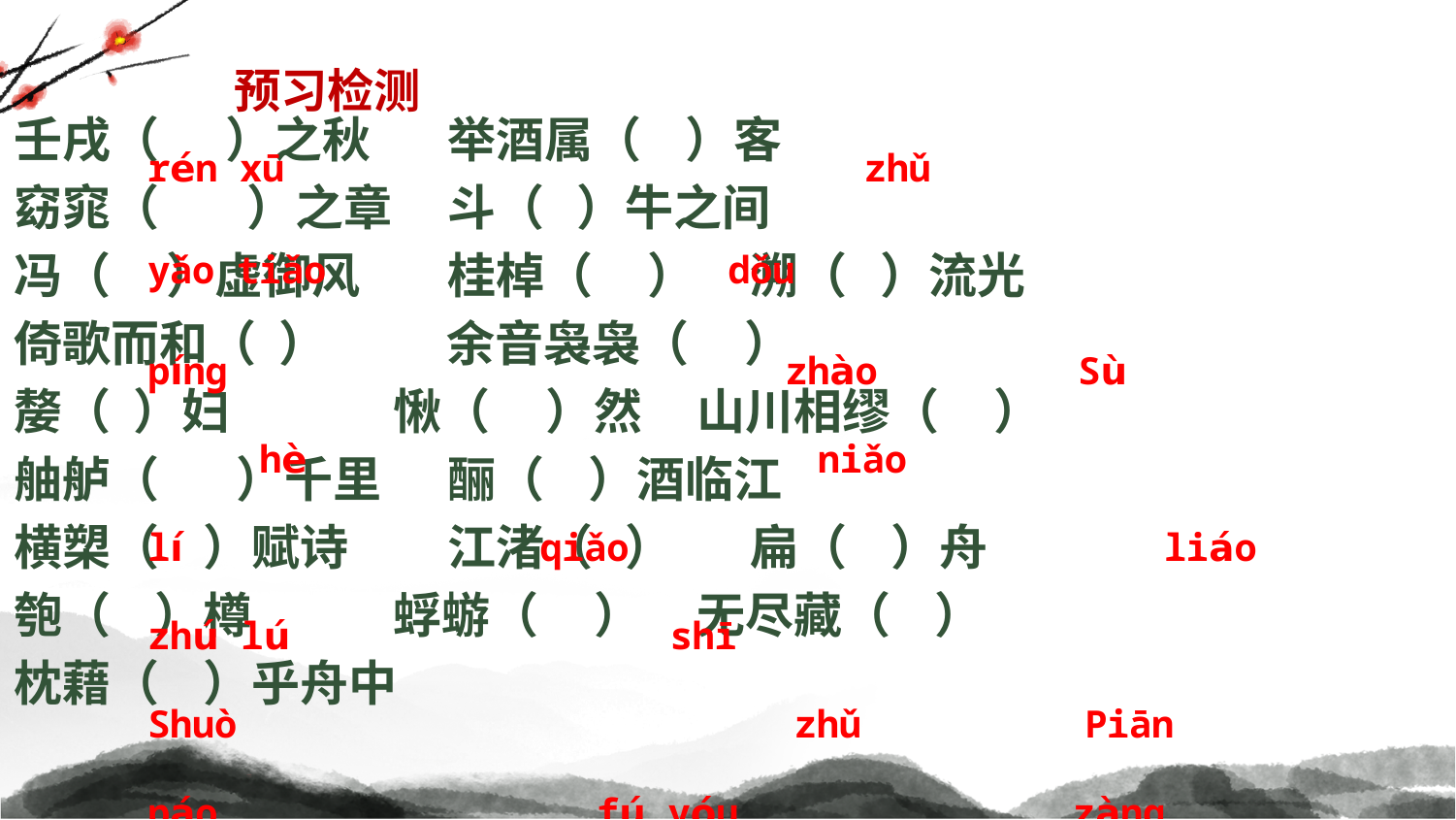

预习检测
rén xū                          zhǔ
yǎo tiǎo                  dǒu
píng                         zhào         Sù
     hè                                       niǎo
lí                qiǎo                        liáo
zhú lú                             shī
Shuò                         zhǔ          Piān
páo                 fú yóu               zàng
jiè
壬戌（      ）之秋       举酒属（    ）客
窈窕（        ）之章     斗（   ）牛之间
冯（     ）虚御风        桂棹（     ）     溯（   ）流光
倚歌而和（  ）           余音袅袅（     ）
嫠（  ）妇               愀（     ）然     山川相缪（     ）
舳舻（       ）千里      酾（    ）酒临江
横槊（    ）赋诗         江渚（   ）       扁（    ）舟
匏（    ）樽             蜉蝣（     ）     无尽藏（    ）
枕藉（    ）乎舟中